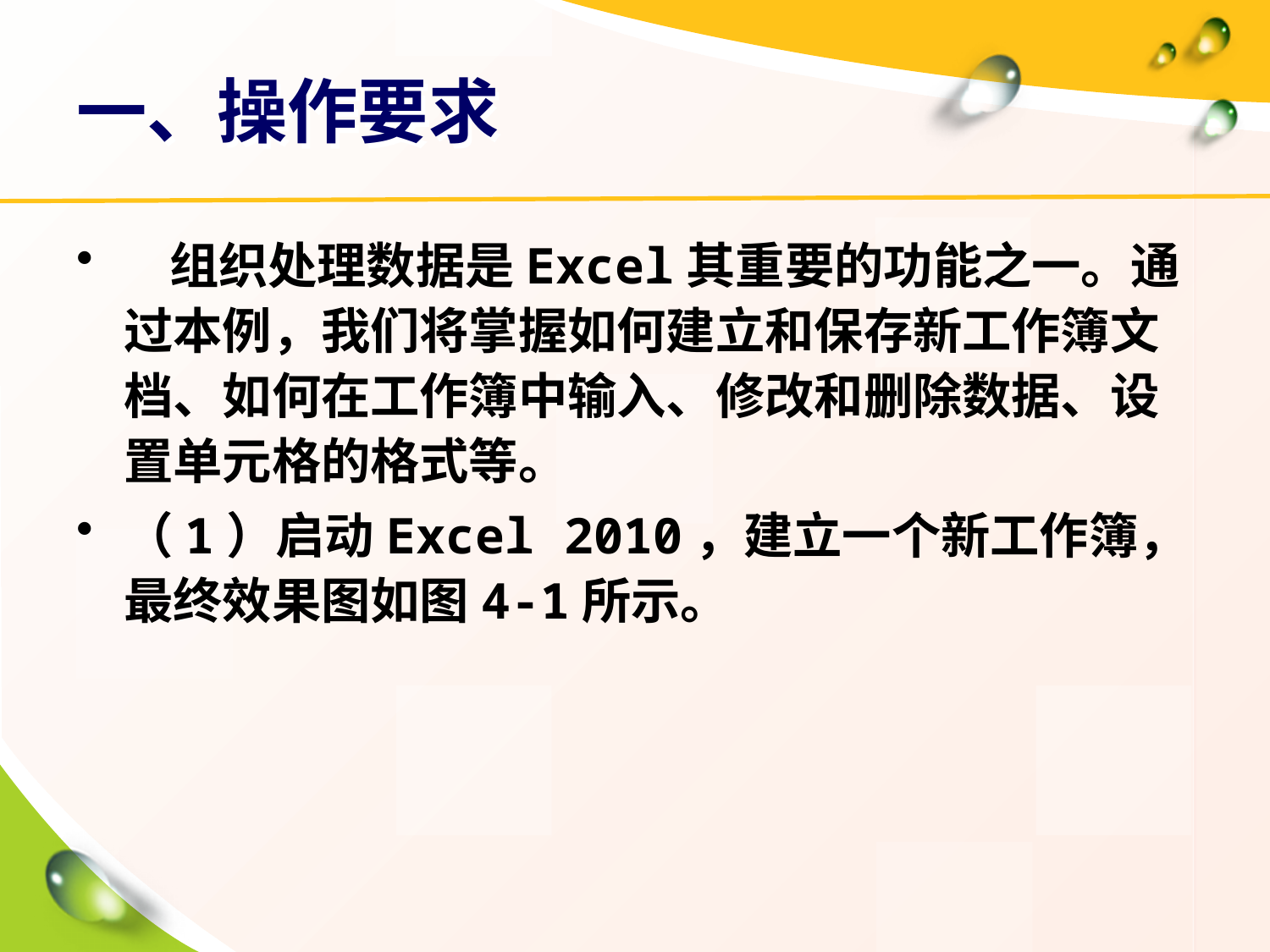

# 一、操作要求
   组织处理数据是Excel其重要的功能之一。通过本例，我们将掌握如何建立和保存新工作簿文档、如何在工作簿中输入、修改和删除数据、设置单元格的格式等。
（1）启动Excel 2010，建立一个新工作簿，最终效果图如图4-1所示。